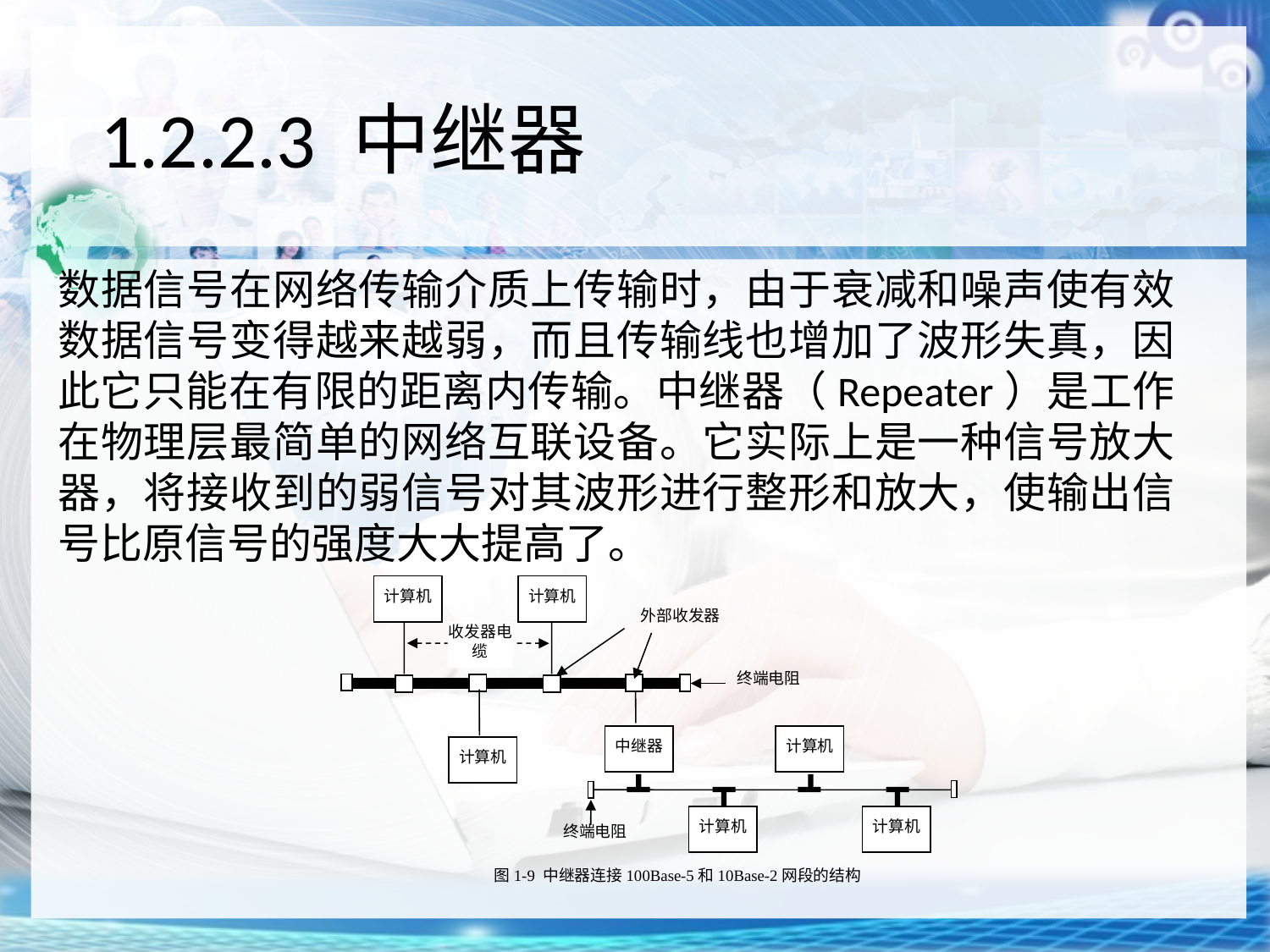

# 1.2.2.3 中继器
数据信号在网络传输介质上传输时，由于衰减和噪声使有效数据信号变得越来越弱，而且传输线也增加了波形失真，因此它只能在有限的距离内传输。中继器（Repeater）是工作在物理层最简单的网络互联设备。它实际上是一种信号放大器，将接收到的弱信号对其波形进行整形和放大，使输出信号比原信号的强度大大提高了。

计算机
计算机
外部收发器
收发器电缆
终端电阻

中继器
计算机
计算机

计算机
计算机
终端电阻
图1-9 中继器连接100Base-5和10Base-2网段的结构